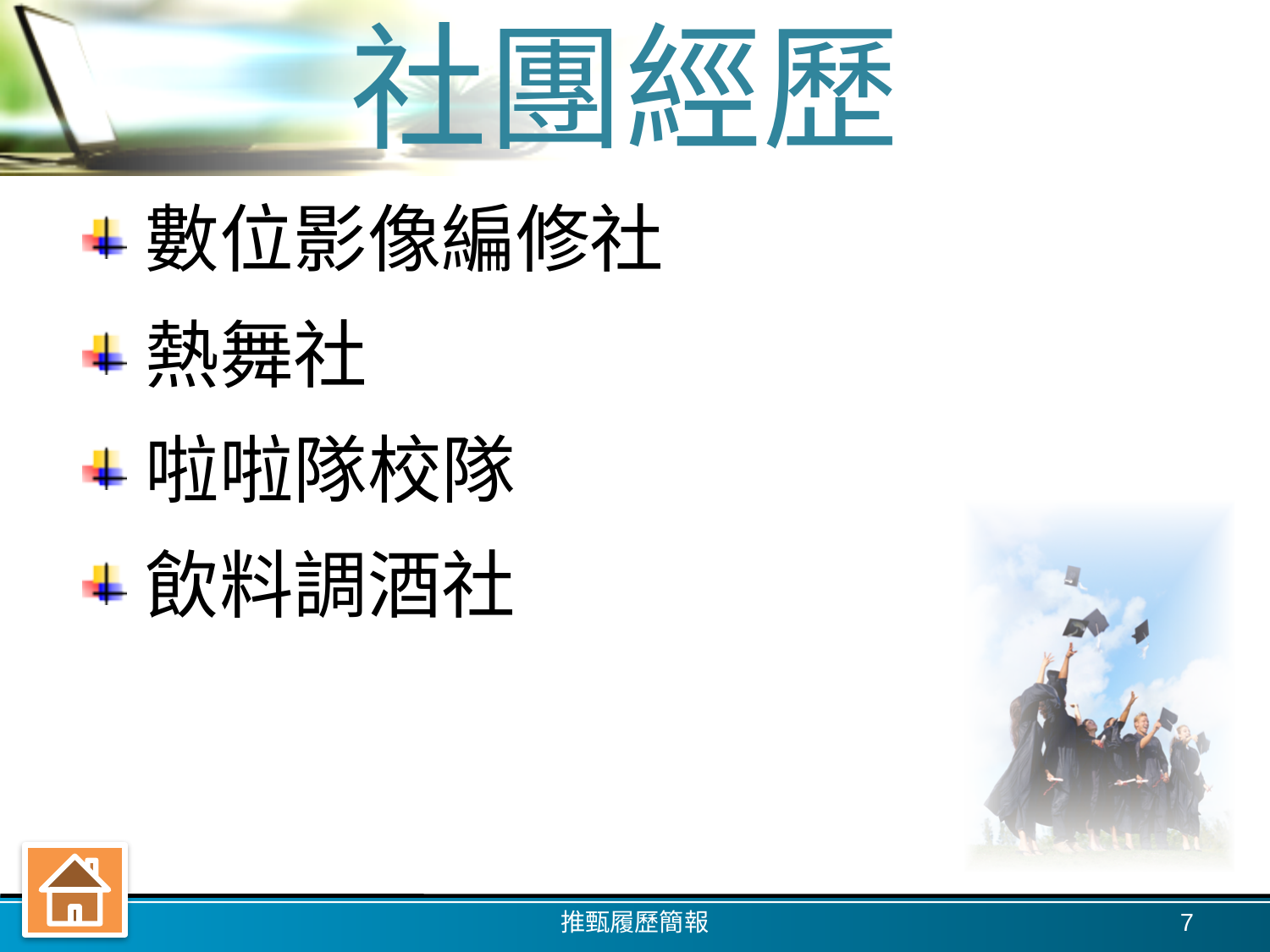

# 社團經歷
數位影像編修社
熱舞社
啦啦隊校隊
飲料調酒社

推甄履歷簡報
7